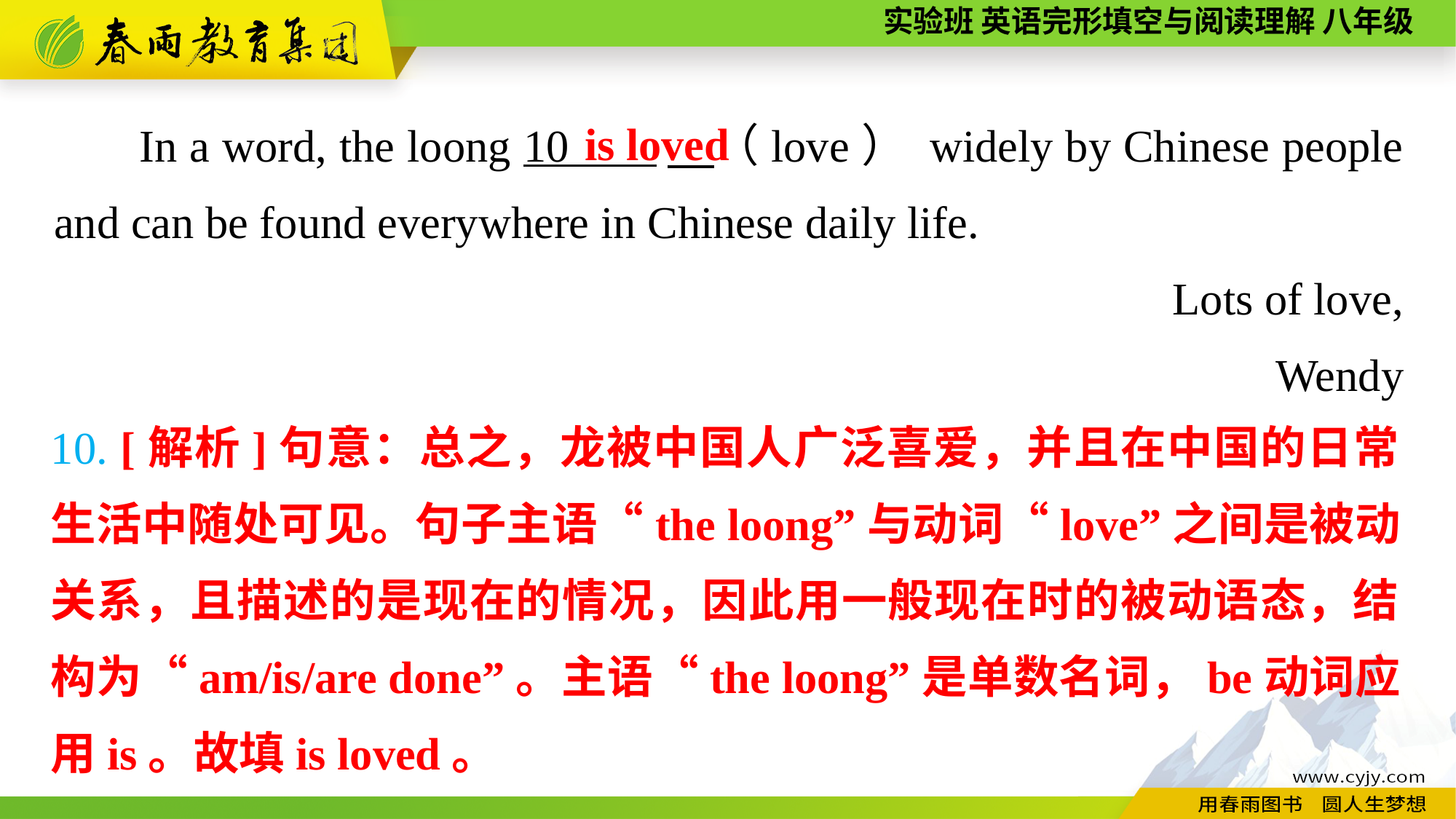

is loved
In a word, the loong 10       　（love） widely by Chinese people and can be found everywhere in Chinese daily life.
Lots of love,
Wendy
10. [解析]句意：总之，龙被中国人广泛喜爱，并且在中国的日常生活中随处可见。句子主语“the loong”与动词“love”之间是被动关系，且描述的是现在的情况，因此用一般现在时的被动语态，结构为“am/is/are done”。主语“the loong”是单数名词，be动词应用is。故填is loved。